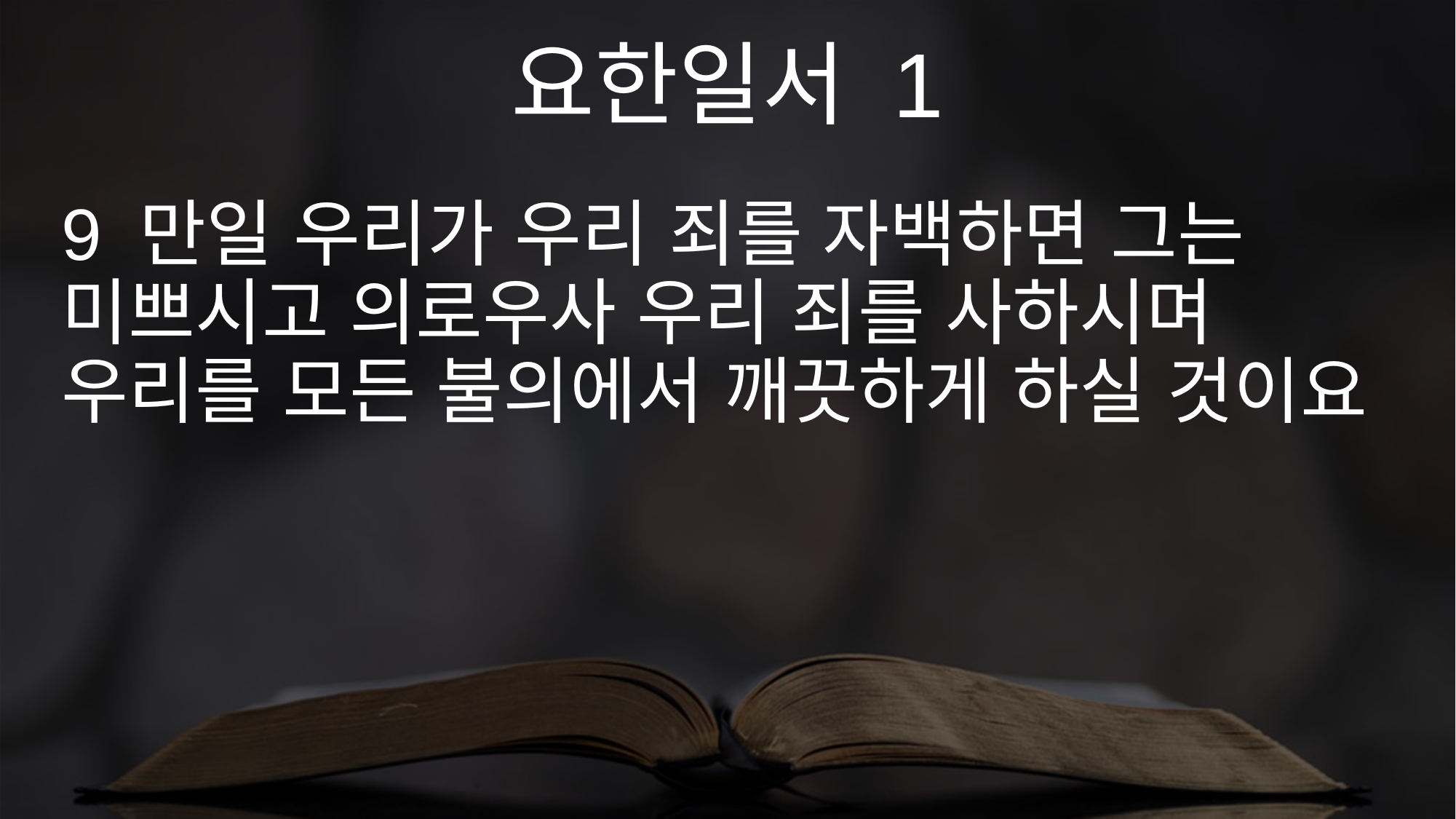

요한일서 1
9 만일 우리가 우리 죄를 자백하면 그는 미쁘시고 의로우사 우리 죄를 사하시며 우리를 모든 불의에서 깨끗하게 하실 것이요